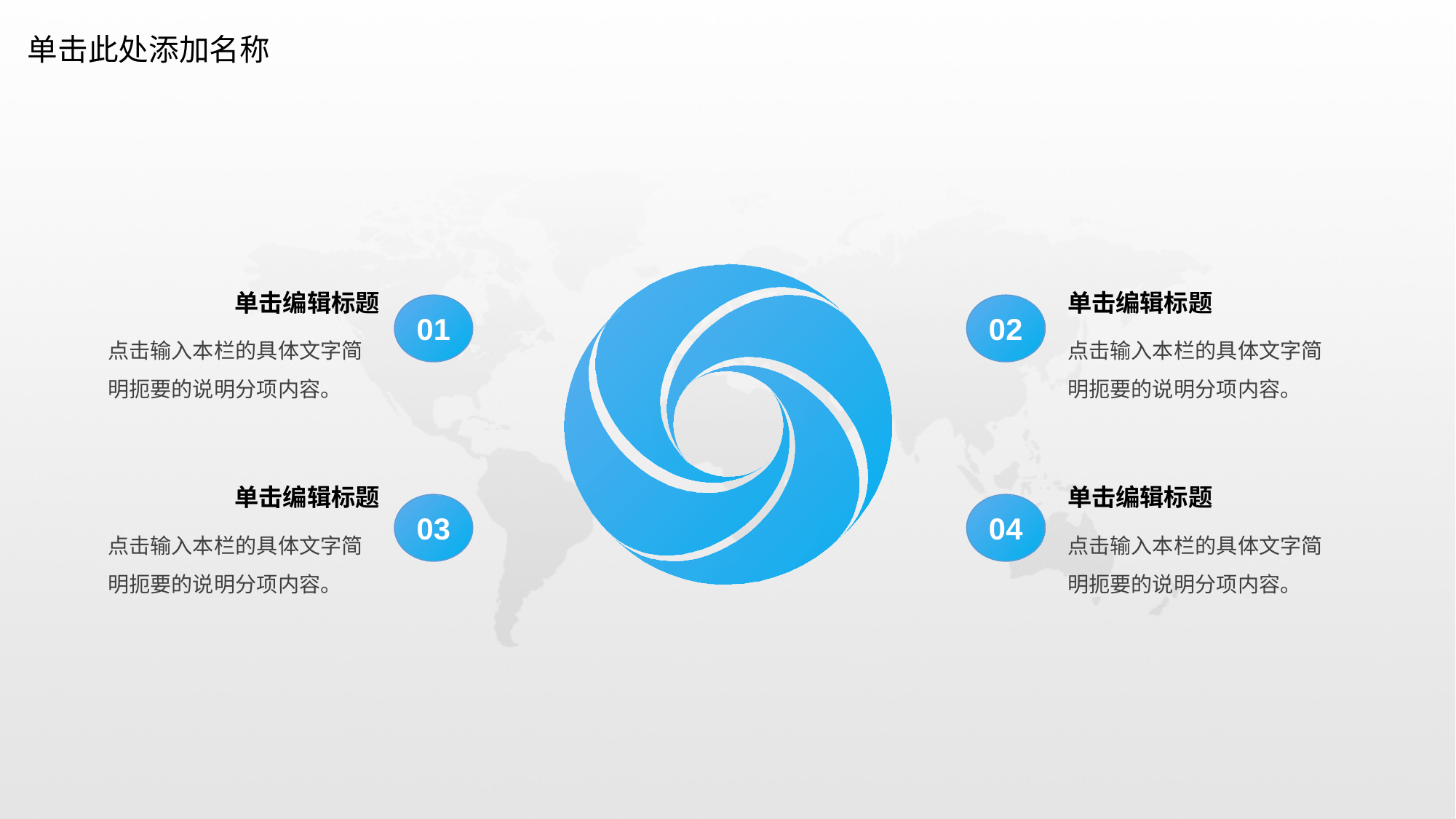

单击此处添加名称

单击编辑标题
单击编辑标题
01
02
点击输入本栏的具体文字简明扼要的说明分项内容。
点击输入本栏的具体文字简明扼要的说明分项内容。
单击编辑标题
单击编辑标题
03
04
点击输入本栏的具体文字简明扼要的说明分项内容。
点击输入本栏的具体文字简明扼要的说明分项内容。